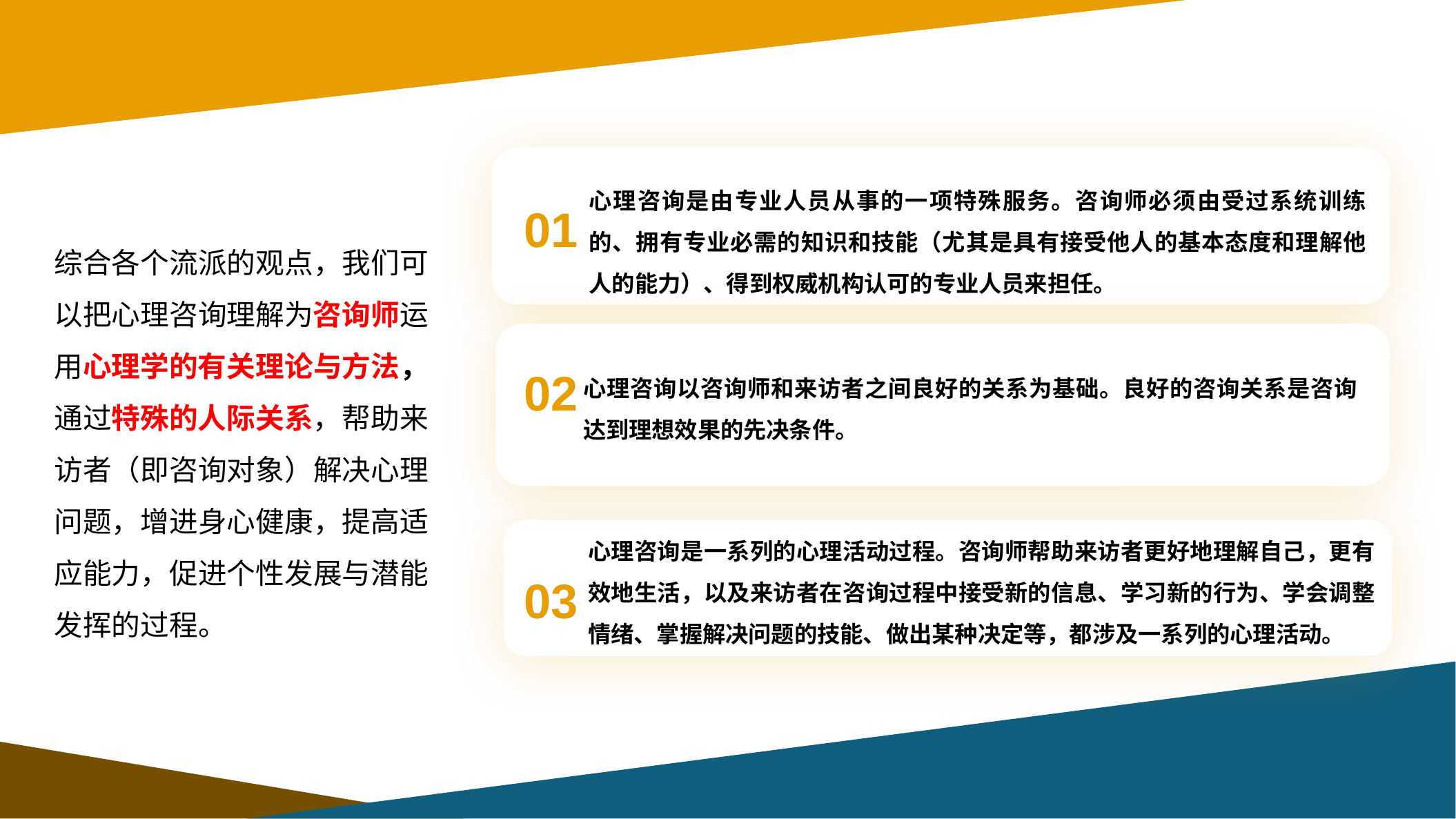

心理咨询是由专业人员从事的一项特殊服务。咨询师必须由受过系统训练的、拥有专业必需的知识和技能（尤其是具有接受他人的基本态度和理解他人的能力）、得到权威机构认可的专业人员来担任。
01
# 综合各个流派的观点，我们可以把心理咨询理解为咨询师运用心理学的有关理论与方法，通过特殊的人际关系，帮助来访者（即咨询对象）解决心理问题，增进身心健康，提高适应能力，促进个性发展与潜能发挥的过程。

心理咨询以咨询师和来访者之间良好的关系为基础。良好的咨询关系是咨询达到理想效果的先决条件。
02

心理咨询是一系列的心理活动过程。咨询师帮助来访者更好地理解自己，更有效地生活，以及来访者在咨询过程中接受新的信息、学习新的行为、学会调整情绪、掌握解决问题的技能、做出某种决定等，都涉及一系列的心理活动。

03